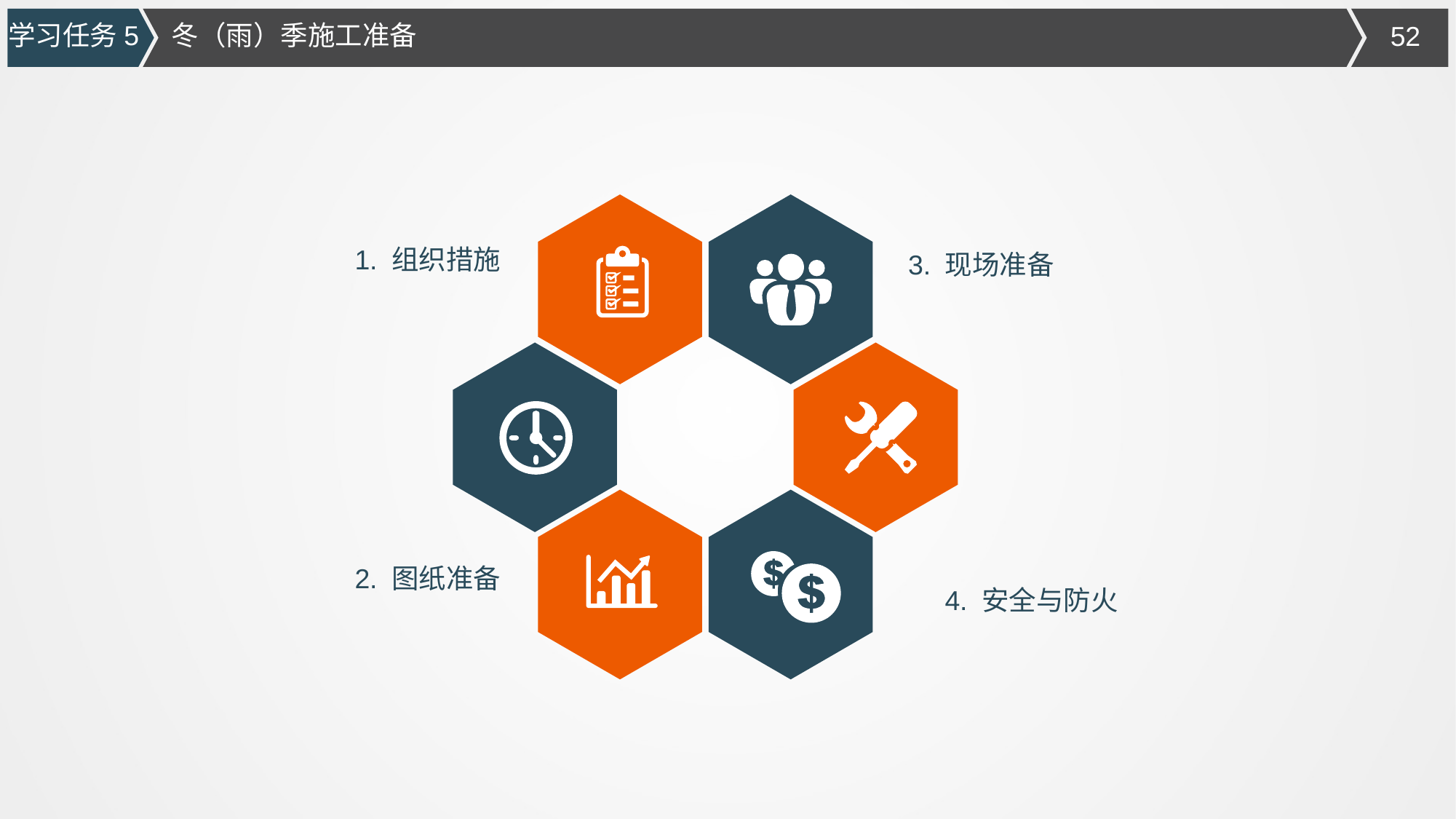

学习任务5
冬（雨）季施工准备

1. 组织措施
3. 现场准备

2. 图纸准备
4. 安全与防火